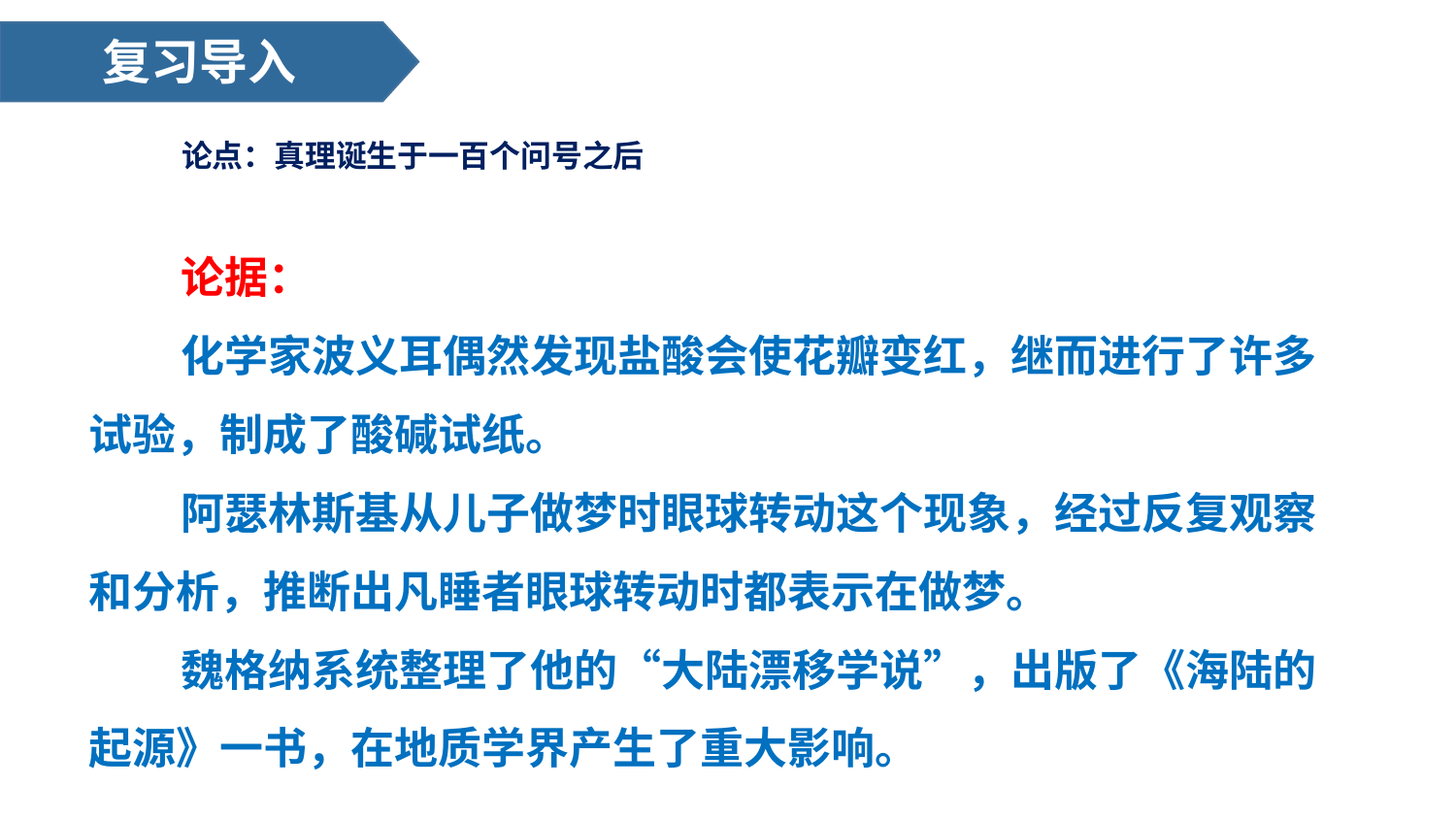

复习导入
# 论点：真理诞生于一百个问号之后
论据：
化学家波义耳偶然发现盐酸会使花瓣变红，继而进行了许多试验，制成了酸碱试纸。
阿瑟林斯基从儿子做梦时眼球转动这个现象，经过反复观察和分析，推断出凡睡者眼球转动时都表示在做梦。
魏格纳系统整理了他的“大陆漂移学说”，出版了《海陆的起源》一书，在地质学界产生了重大影响。